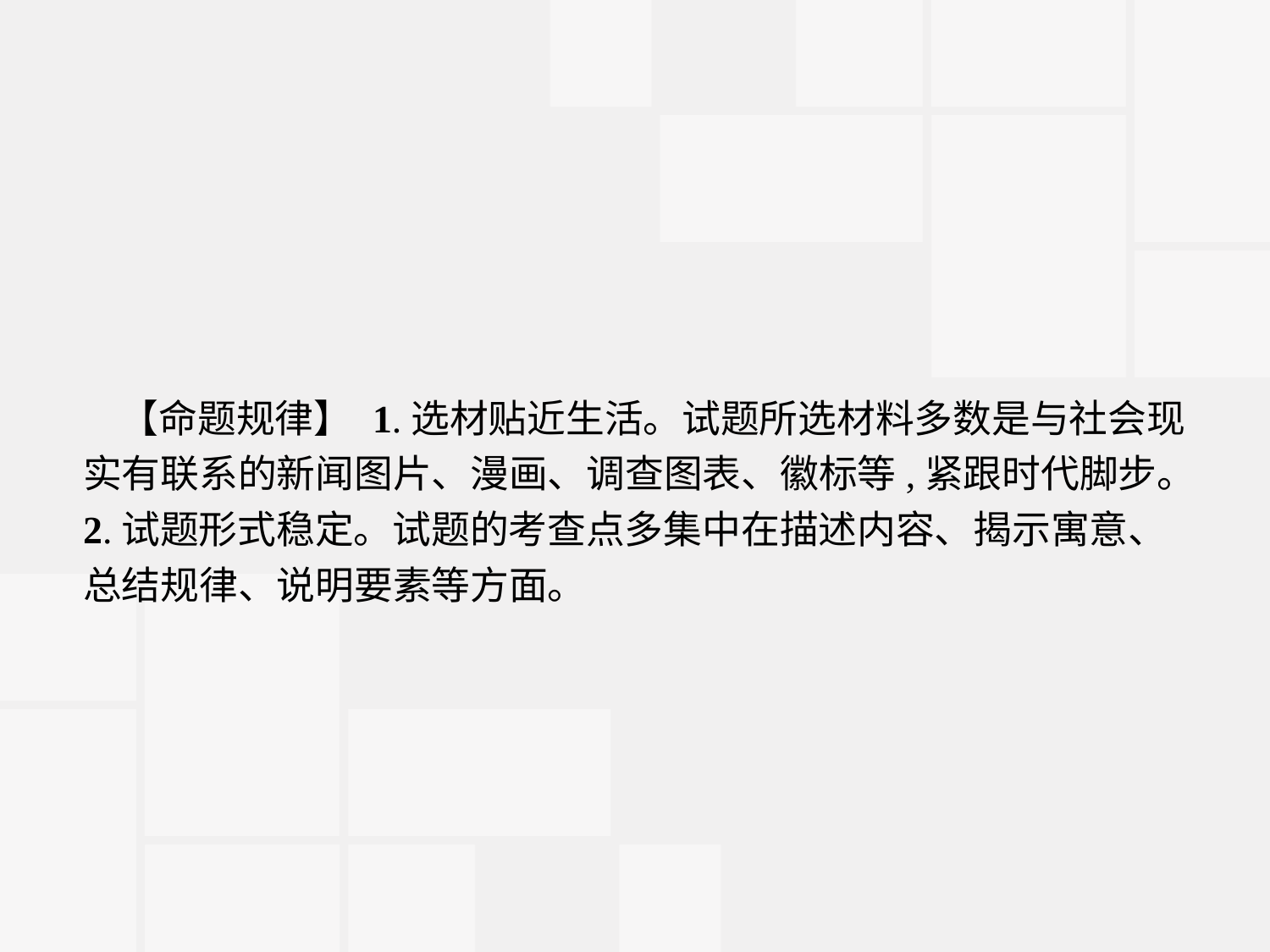

【命题规律】 1.选材贴近生活。试题所选材料多数是与社会现实有联系的新闻图片、漫画、调查图表、徽标等,紧跟时代脚步。2.试题形式稳定。试题的考查点多集中在描述内容、揭示寓意、总结规律、说明要素等方面。